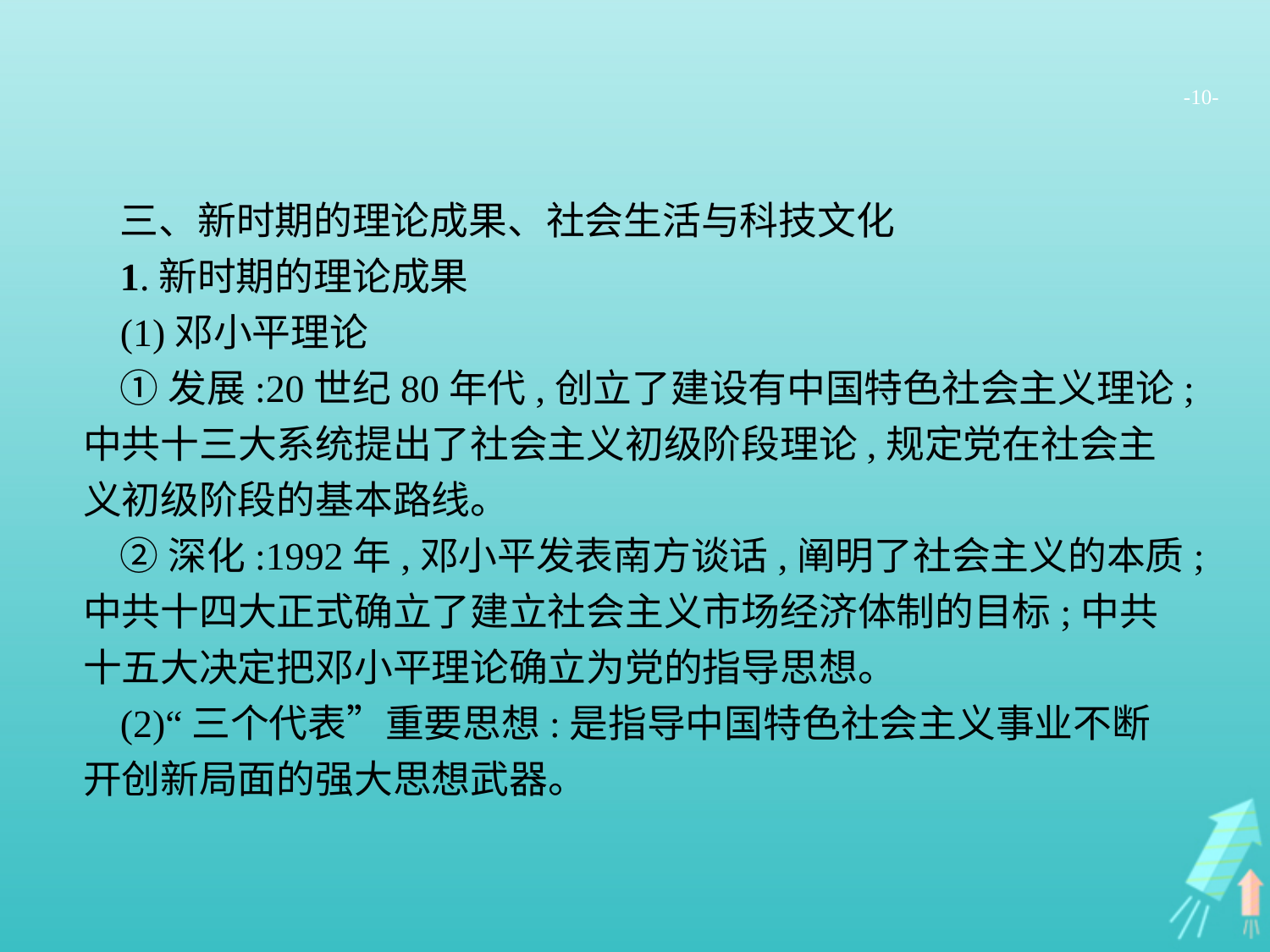

-10-
三、新时期的理论成果、社会生活与科技文化
1.新时期的理论成果
(1)邓小平理论
①发展:20世纪80年代,创立了建设有中国特色社会主义理论;中共十三大系统提出了社会主义初级阶段理论,规定党在社会主义初级阶段的基本路线。
②深化:1992年,邓小平发表南方谈话,阐明了社会主义的本质;中共十四大正式确立了建立社会主义市场经济体制的目标;中共十五大决定把邓小平理论确立为党的指导思想。
(2)“三个代表”重要思想:是指导中国特色社会主义事业不断开创新局面的强大思想武器。